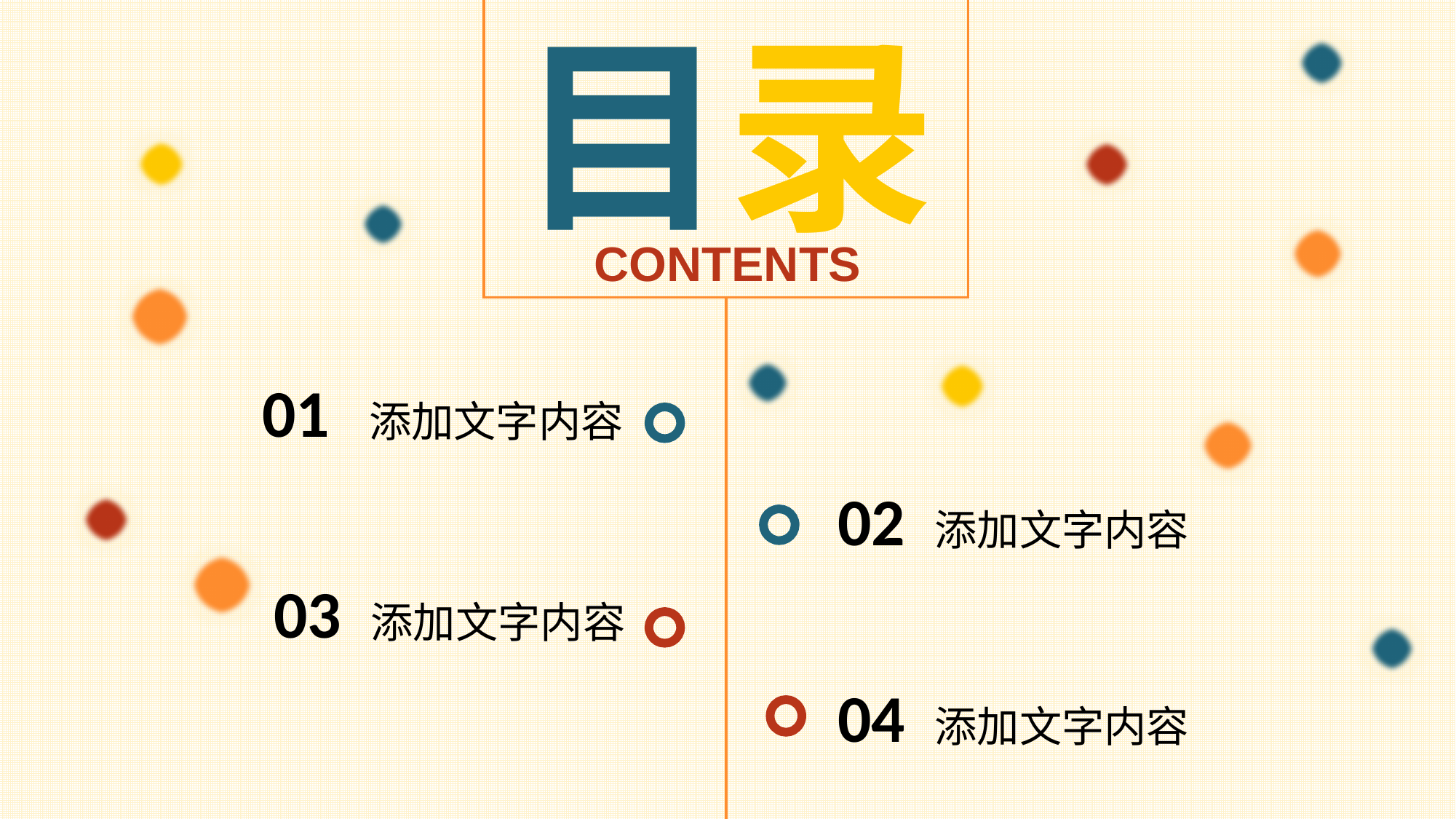

目录

CONTENTS

01   添加文字内容

02  添加文字内容

03  添加文字内容

04  添加文字内容